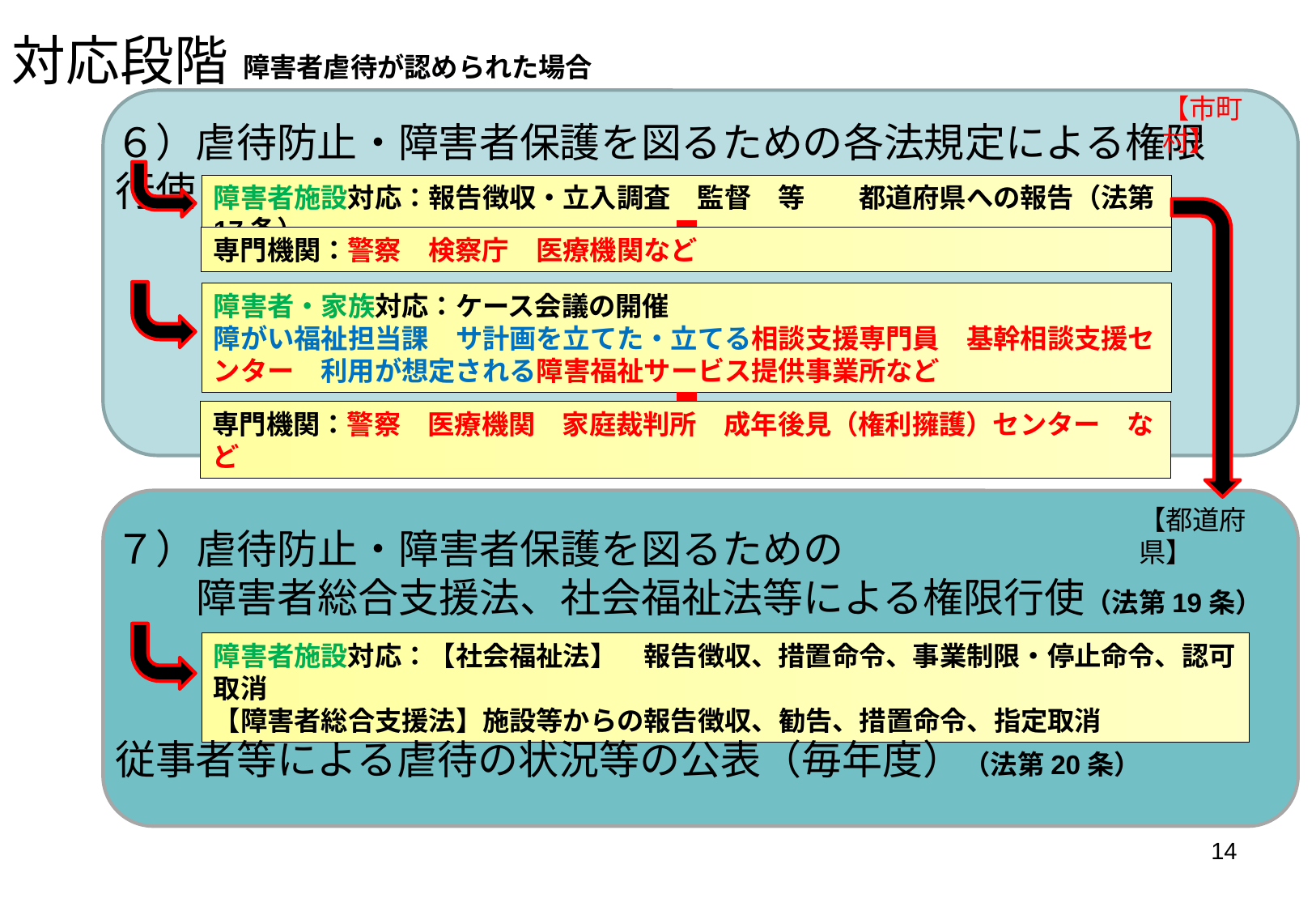

対応段階
障害者虐待が認められた場合
【市町村】

６）虐待防止・障害者保護を図るための各法規定による権限行使

障害者施設対応：報告徴収・立入調査　監督　等　　都道府県への報告（法第17条）
専門機関：警察　検察庁　医療機関など

障害者・家族対応：ケース会議の開催
障がい福祉担当課　サ計画を立てた・立てる相談支援専門員　基幹相談支援センター　利用が想定される障害福祉サービス提供事業所など

専門機関：警察　医療機関　家庭裁判所　成年後見（権利擁護）センター　など

【都道府県】
７）虐待防止・障害者保護を図るための
　　障害者総合支援法、社会福祉法等による権限行使（法第19条）

障害者施設対応：【社会福祉法】　報告徴収、措置命令、事業制限・停止命令、認可取消
【障害者総合支援法】施設等からの報告徴収、勧告、措置命令、指定取消
従事者等による虐待の状況等の公表（毎年度）（法第20条）

14